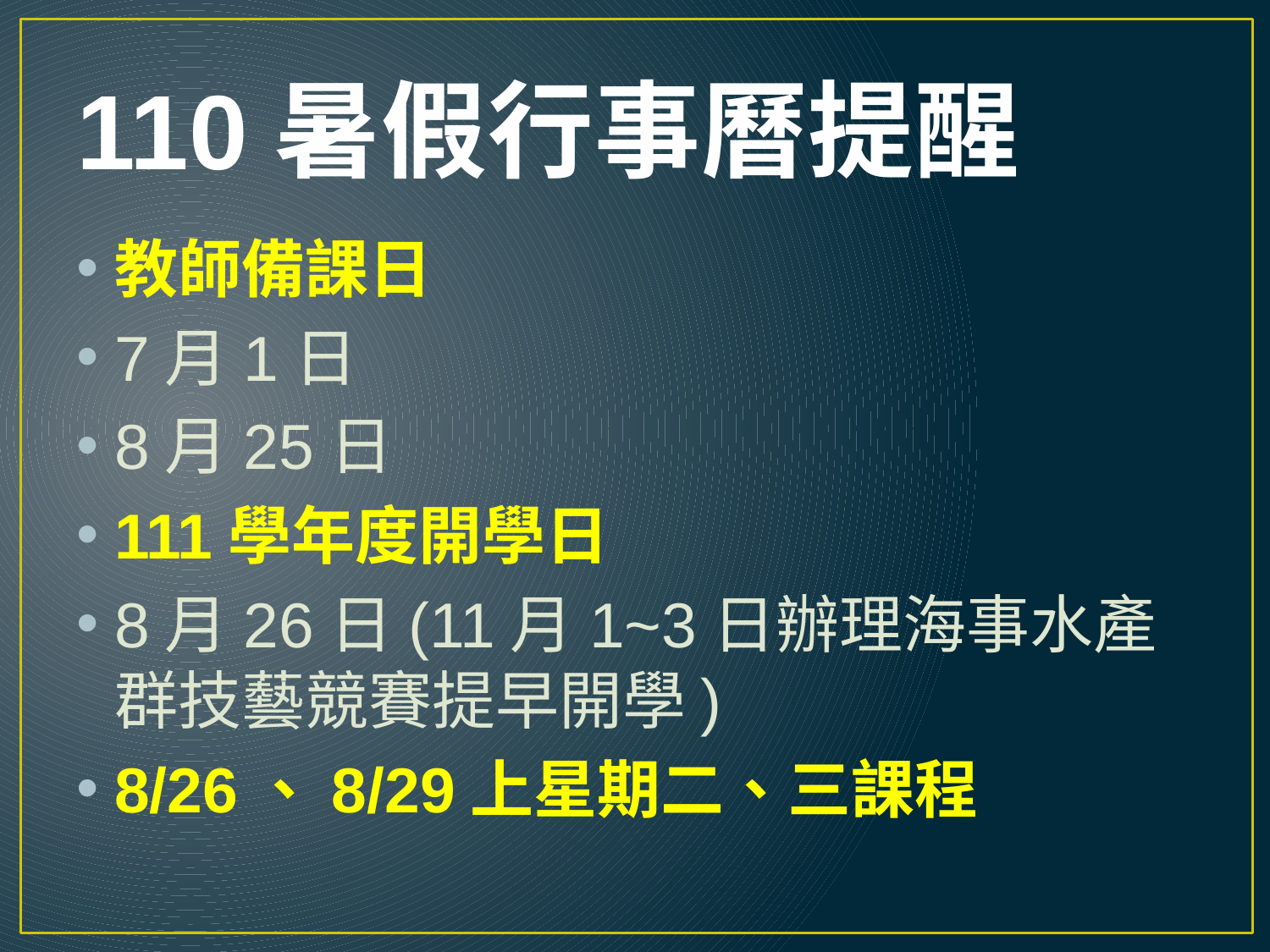

# 110暑假行事曆提醒
教師備課日
7月1日
8月25日
111學年度開學日
8月26日(11月1~3日辦理海事水產群技藝競賽提早開學)
8/26、8/29上星期二、三課程